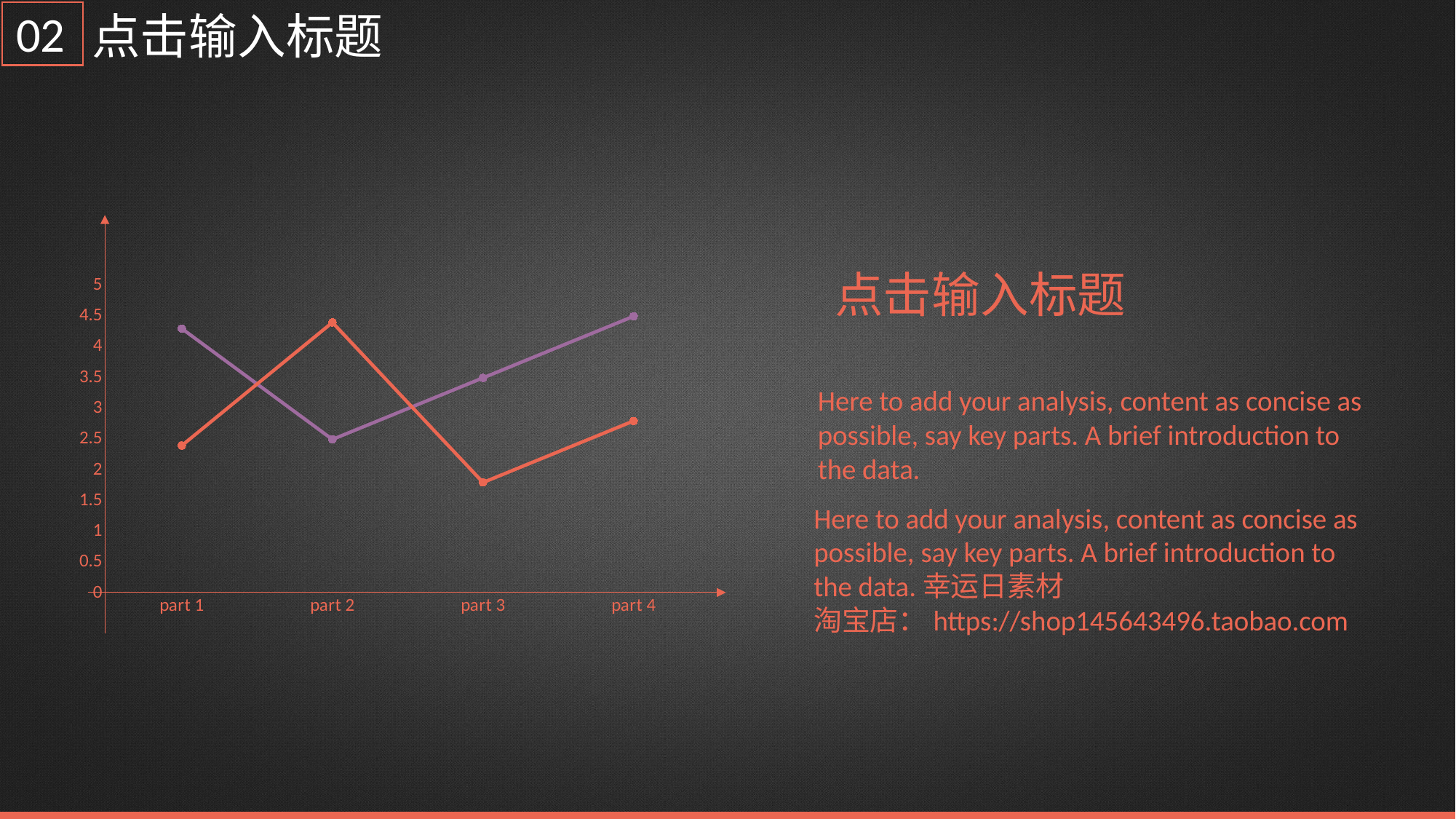

02
点击输入标题

### Chart

| Category | 系列 1 | 系列 2 |
|---|---|---|
| part 1 | 4.3 | 2.4 |
| part 2 | 2.5 | 4.4 |
| part 3 | 3.5 | 1.8 |
| part 4 | 4.5 | 2.8 |
点击输入标题
Here to add your analysis, content as concise as possible, say key parts. A brief introduction to the data.
Here to add your analysis, content as concise as possible, say key parts. A brief introduction to the data.幸运日素材 淘宝店：https://shop145643496.taobao.com